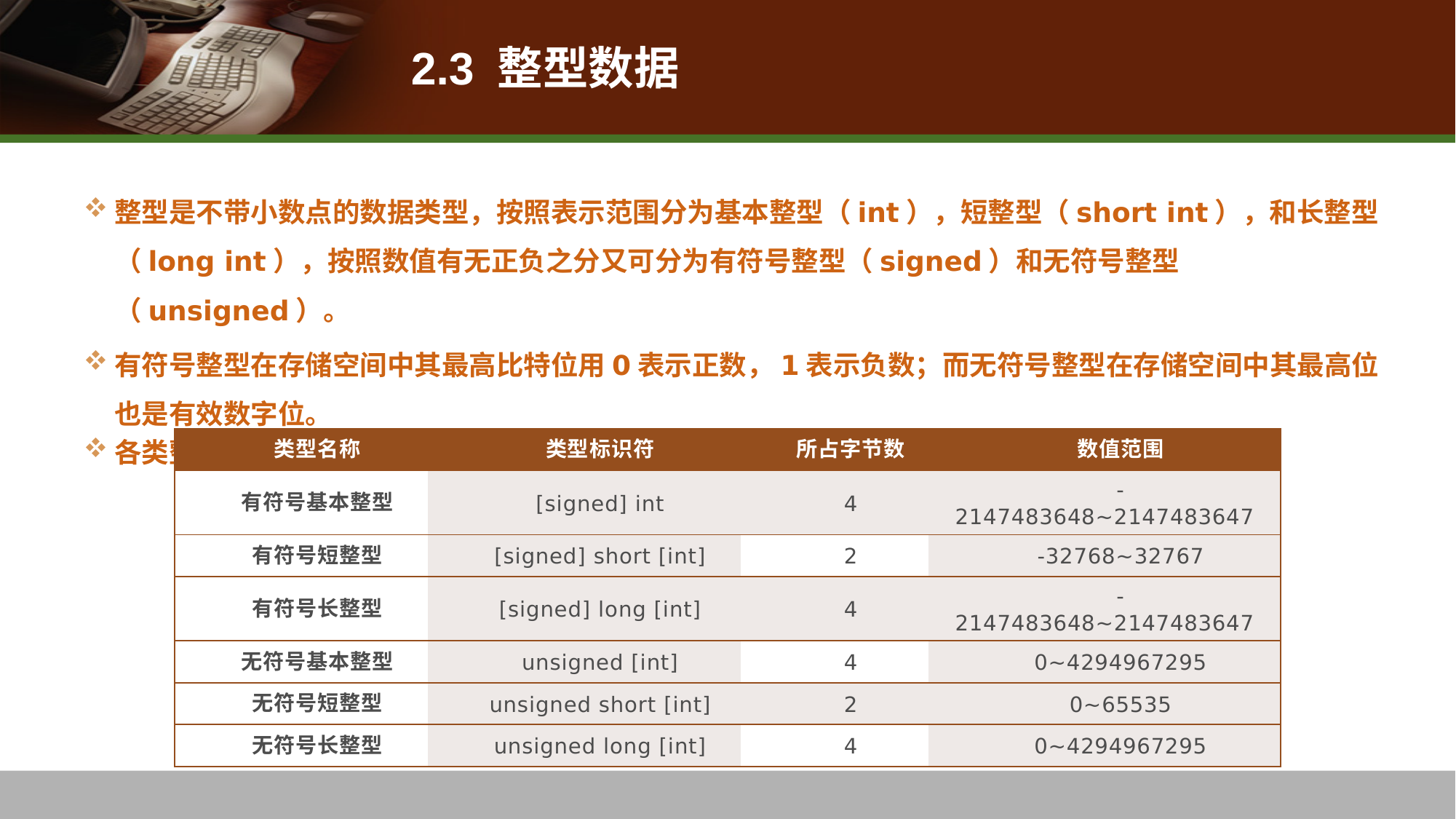

# 2.3 整型数据
整型是不带小数点的数据类型，按照表示范围分为基本整型（int），短整型（short int），和长整型（long int），按照数值有无正负之分又可分为有符号整型（signed）和无符号整型（unsigned）。
有符号整型在存储空间中其最高比特位用0表示正数，1表示负数；而无符号整型在存储空间中其最高位也是有效数字位。
各类整型数据所分配的字节数及数值的表示范围：

| 类型名称 | 类型标识符 | 所占字节数 | 数值范围 |
| --- | --- | --- | --- |
| 有符号基本整型 | [signed] int | 4 | -2147483648~2147483647 |
| 有符号短整型 | [signed] short [int] | 2 | -32768~32767 |
| 有符号长整型 | [signed] long [int] | 4 | -2147483648~2147483647 |
| 无符号基本整型 | unsigned [int] | 4 | 0~4294967295 |
| 无符号短整型 | unsigned short [int] | 2 | 0~65535 |
| 无符号长整型 | unsigned long [int] | 4 | 0~4294967295 |